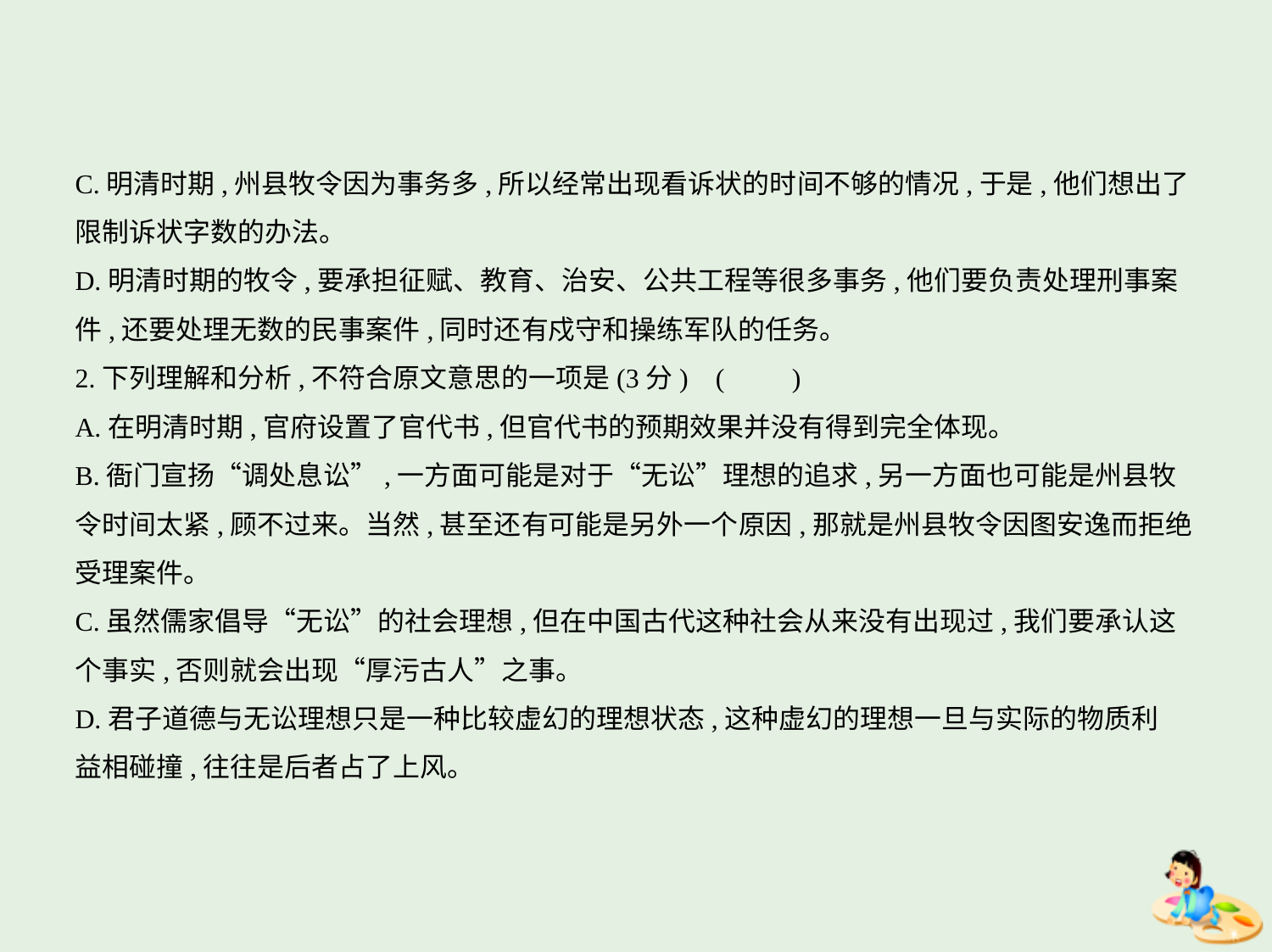

C.明清时期,州县牧令因为事务多,所以经常出现看诉状的时间不够的情况,于是,他们想出了
限制诉状字数的办法。
D.明清时期的牧令,要承担征赋、教育、治安、公共工程等很多事务,他们要负责处理刑事案
件,还要处理无数的民事案件,同时还有戍守和操练军队的任务。
2.下列理解和分析,不符合原文意思的一项是(3分) (　　)
A.在明清时期,官府设置了官代书,但官代书的预期效果并没有得到完全体现。
B.衙门宣扬“调处息讼”,一方面可能是对于“无讼”理想的追求,另一方面也可能是州县牧
令时间太紧,顾不过来。当然,甚至还有可能是另外一个原因,那就是州县牧令因图安逸而拒绝
受理案件。
C.虽然儒家倡导“无讼”的社会理想,但在中国古代这种社会从来没有出现过,我们要承认这
个事实,否则就会出现“厚污古人”之事。
D.君子道德与无讼理想只是一种比较虚幻的理想状态,这种虚幻的理想一旦与实际的物质利
益相碰撞,往往是后者占了上风。